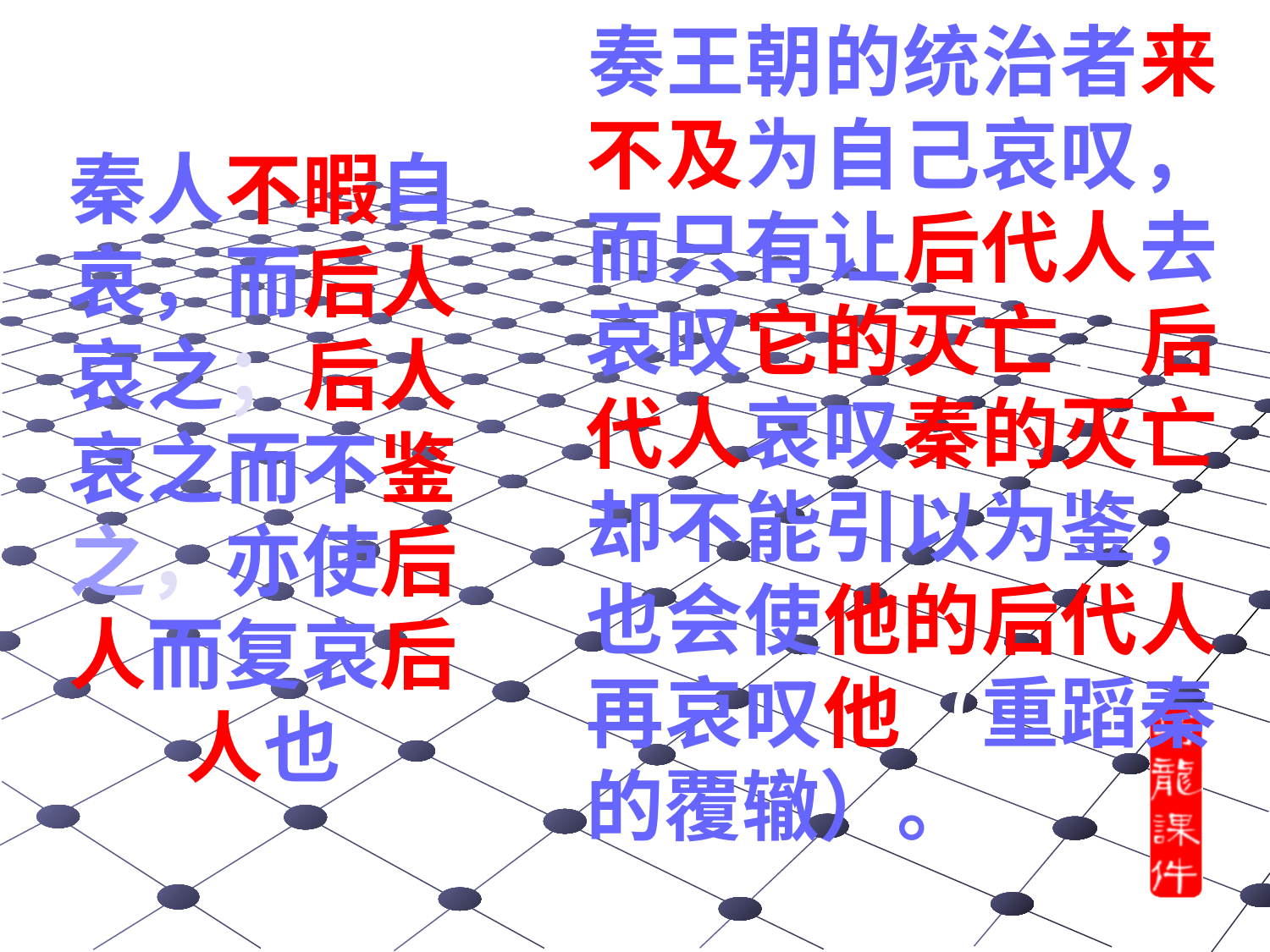

奏王朝的统治者来不及为自己哀叹，而只有让后代人去哀叹它的灭亡；后代人哀叹秦的灭亡却不能引以为鉴，也会使他的后代人再哀叹他（重蹈秦的覆辙）。

# 秦人不暇自哀，而后人哀之；后人哀之而不鉴之，亦使后人而复哀后人也